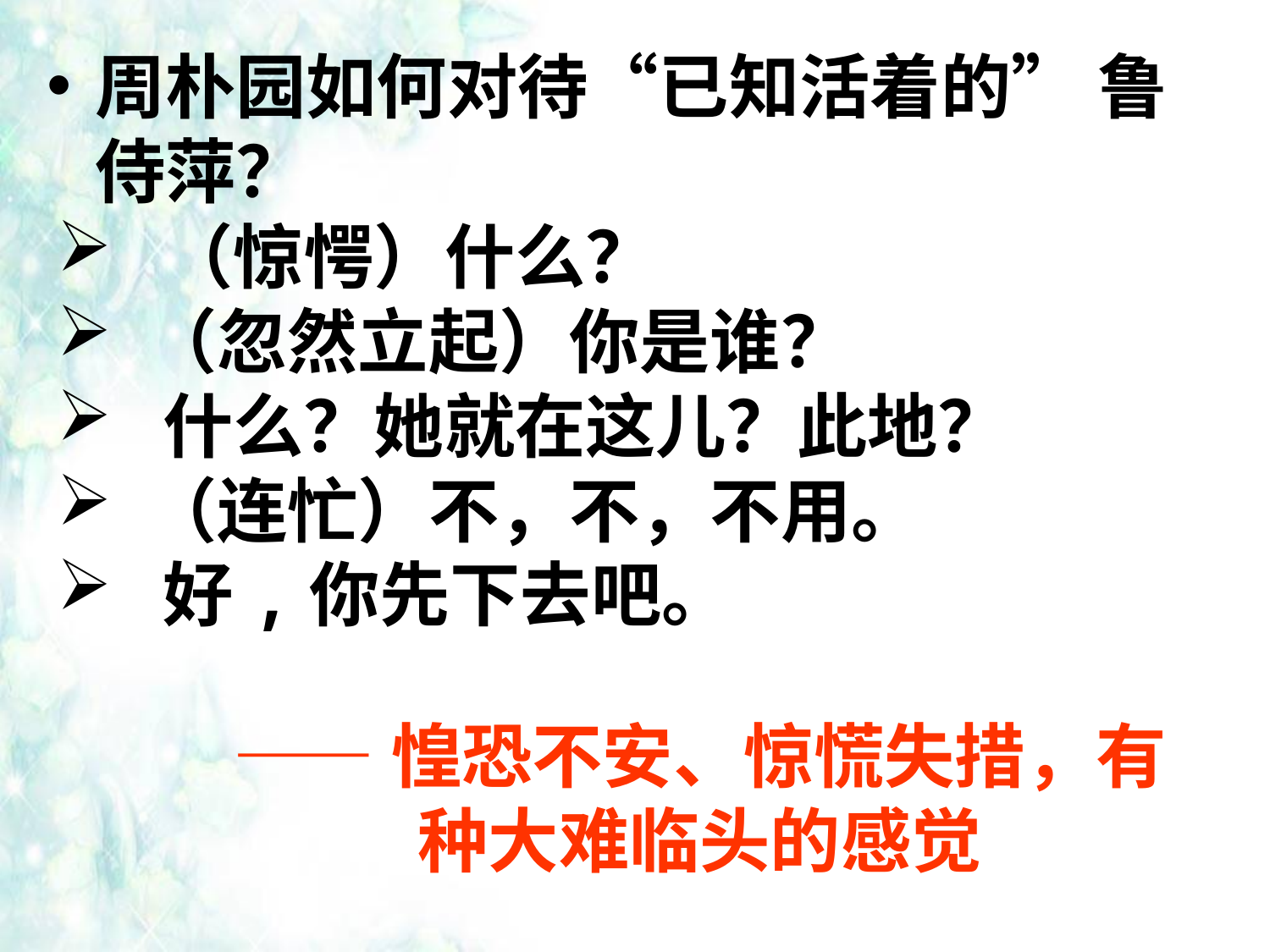

周朴园如何对待“已知活着的” 鲁侍萍？

  （惊愕）什么？
 （忽然立起）你是谁？
  什么？她就在这儿？此地？
 （连忙）不，不，不用。
  好,你先下去吧。

——惶恐不安、惊慌失措，有种大难临头的感觉